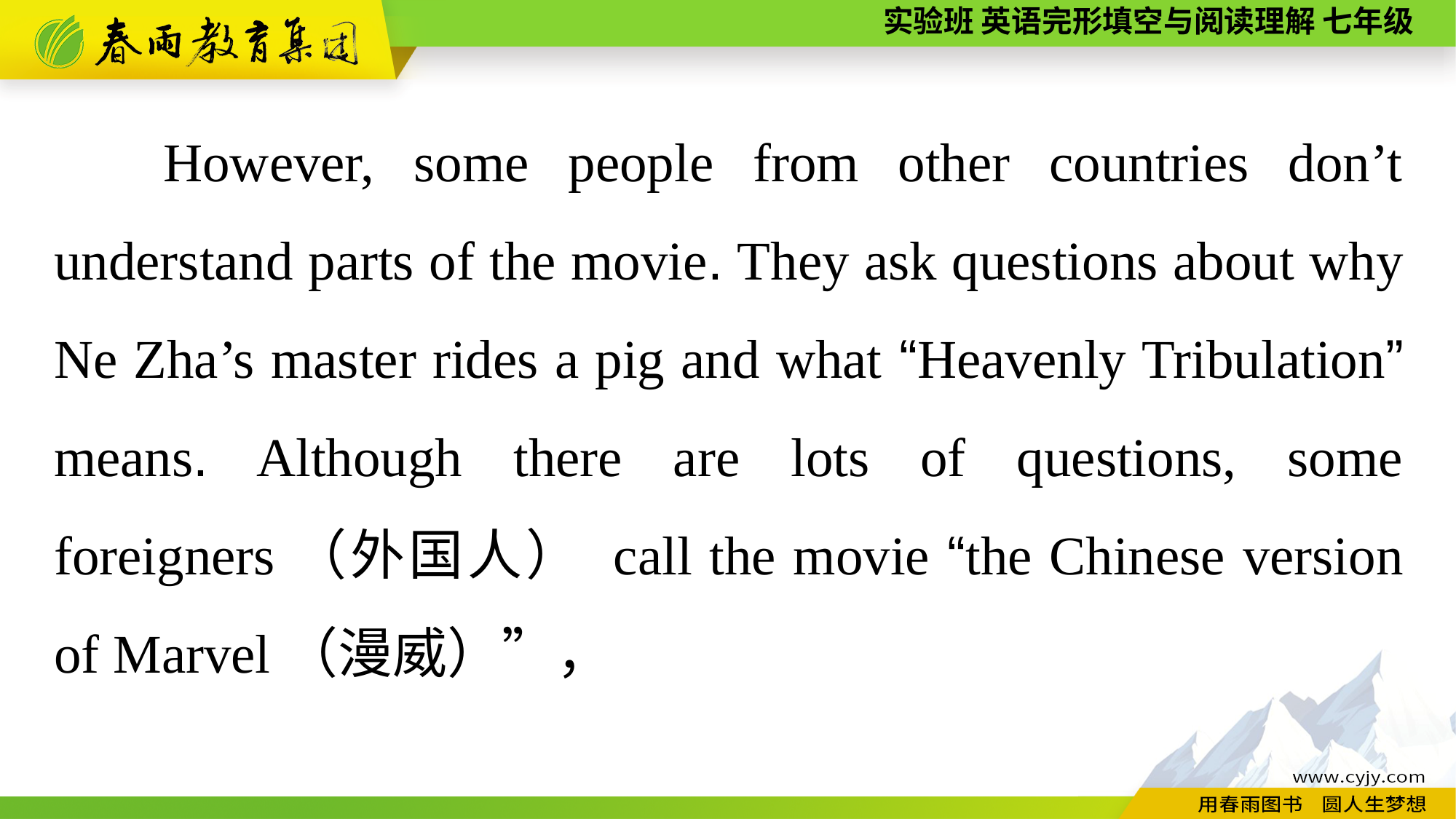

However, some people from other countries don’t understand parts of the movie. They ask questions about why Ne Zha’s master rides a pig and what “Heavenly Tribulation” means. Although there are lots of questions, some foreigners（外国人） call the movie “the Chinese version of Marvel（漫威）”，